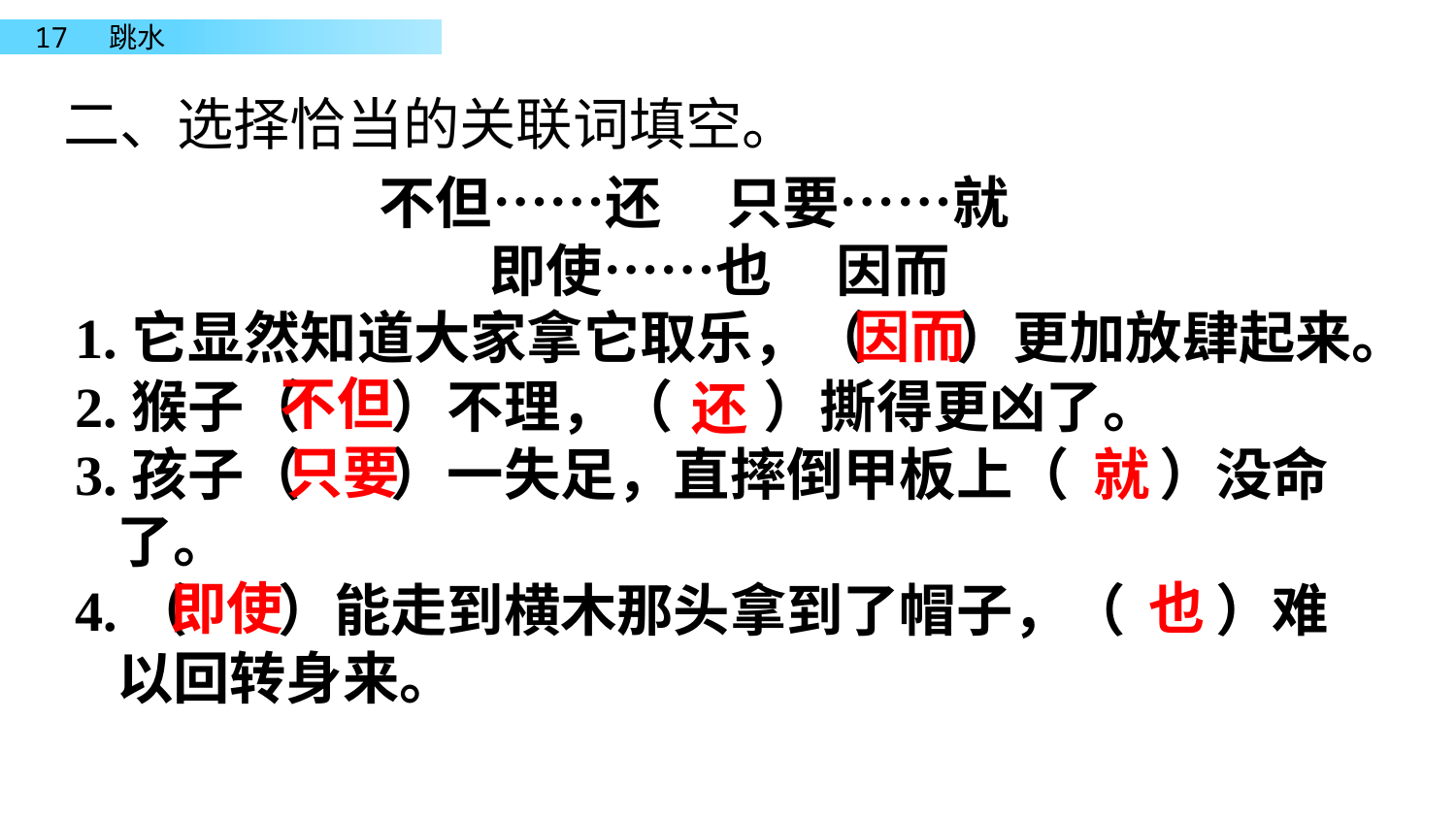

二、选择恰当的关联词填空。
不但……还     只要……就
即使……也     因而
1.它显然知道大家拿它取乐，（       ）更加放肆起来。
2.猴子（       ）不理，（       ）撕得更凶了。
3.孩子（       ）一失足，直摔倒甲板上（       ）没命了。
4.（       ）能走到横木那头拿到了帽子，（       ）难以回转身来。
因而
不但
还
只要
就
即使
也